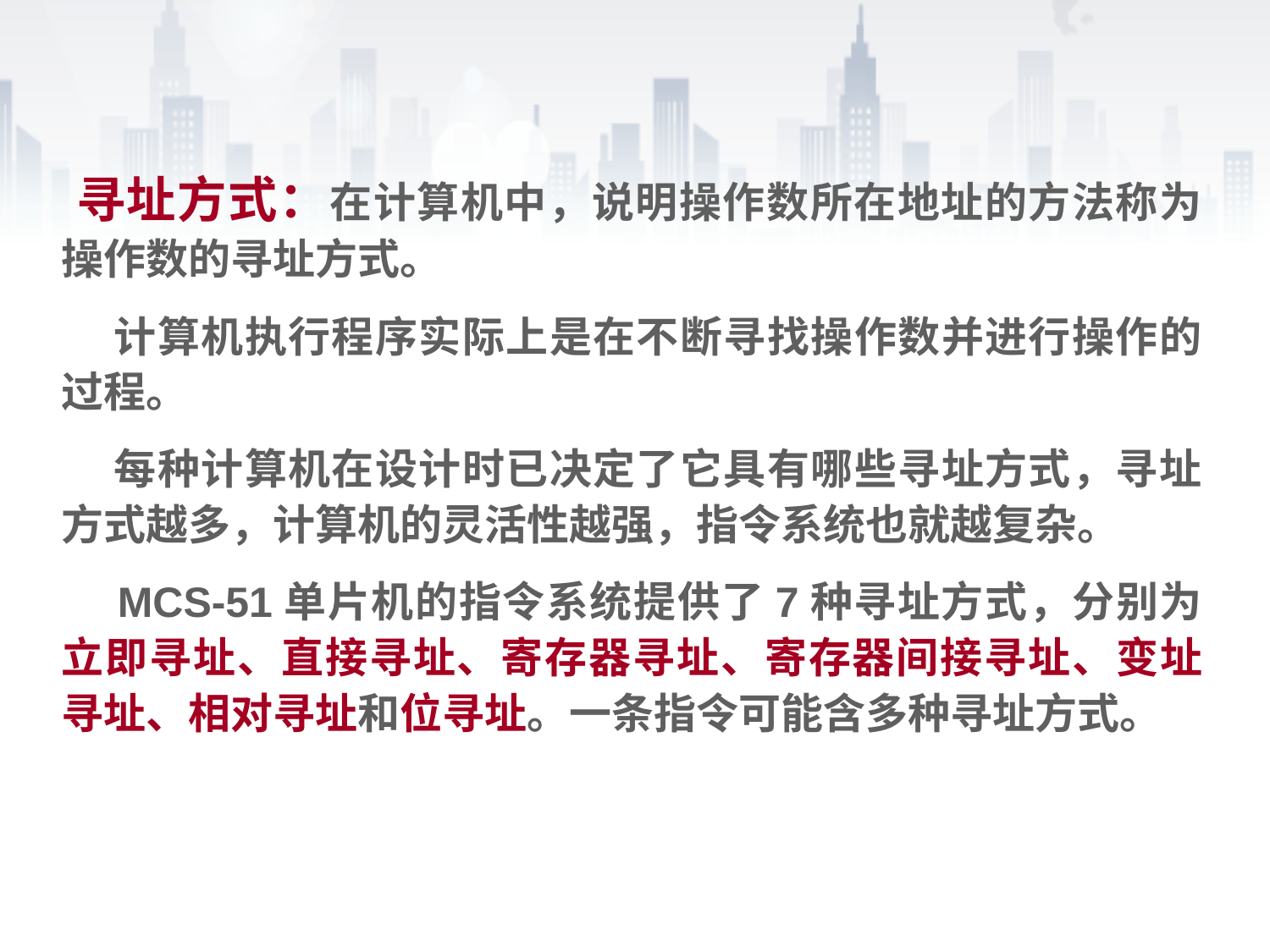

寻址方式：在计算机中，说明操作数所在地址的方法称为操作数的寻址方式。
      计算机执行程序实际上是在不断寻找操作数并进行操作的过程。
      每种计算机在设计时已决定了它具有哪些寻址方式，寻址方式越多，计算机的灵活性越强，指令系统也就越复杂。
      MCS-51单片机的指令系统提供了7种寻址方式，分别为立即寻址、直接寻址、寄存器寻址、寄存器间接寻址、变址寻址、相对寻址和位寻址。一条指令可能含多种寻址方式。